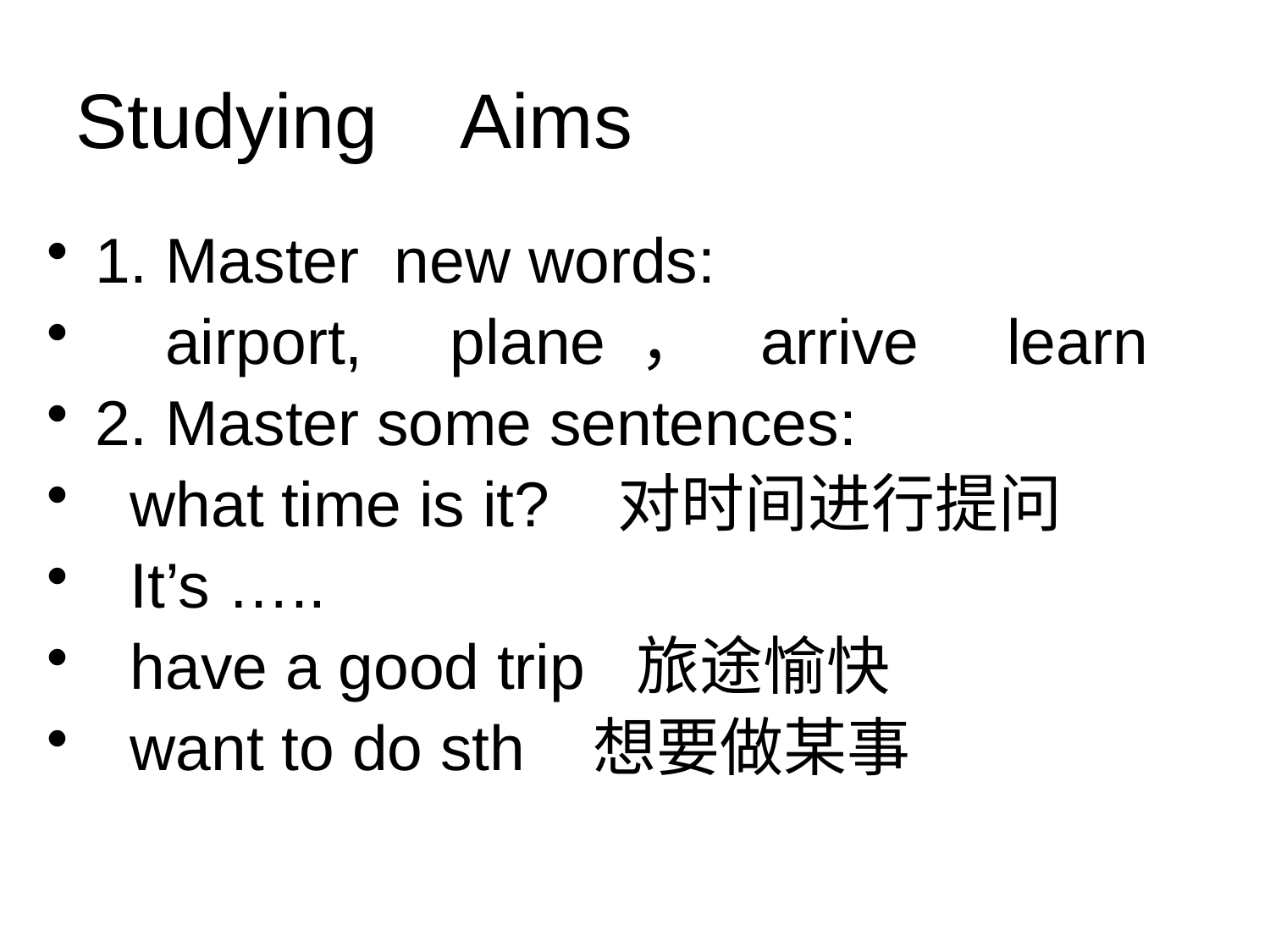

# Studying    Aims
1. Master  new words:
    airport,     plane ，   arrive     learn
2. Master some sentences:
  what time is it?   对时间进行提问
  It’s …..
  have a good trip  旅途愉快
  want to do sth   想要做某事